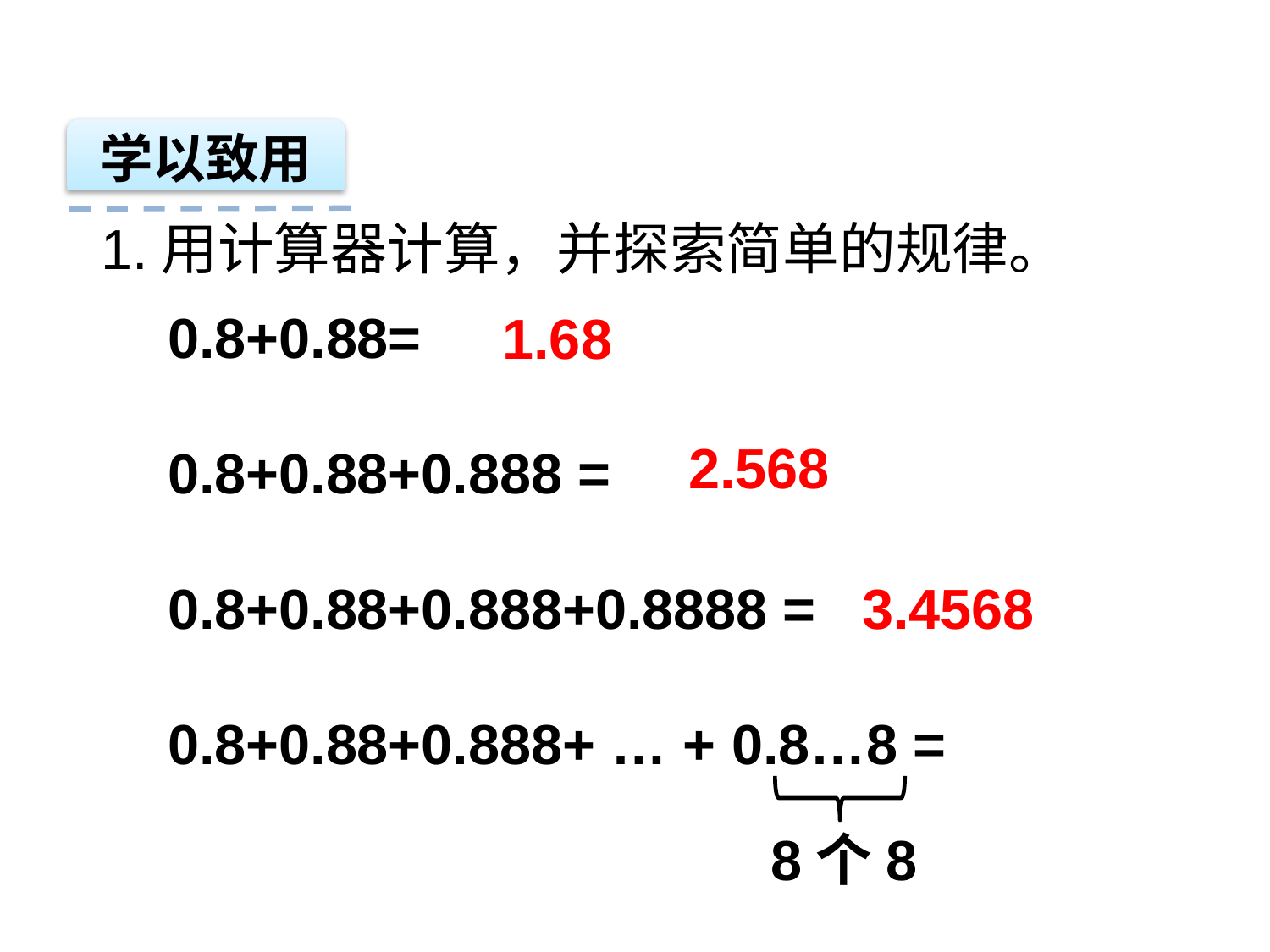

学以致用
1.用计算器计算，并探索简单的规律。
0.8+0.88=

0.8+0.88+0.888 =

0.8+0.88+0.888+0.8888 =

0.8+0.88+0.888+ … + 0.8…8 =
1.68
2.568
3.4568

8个8